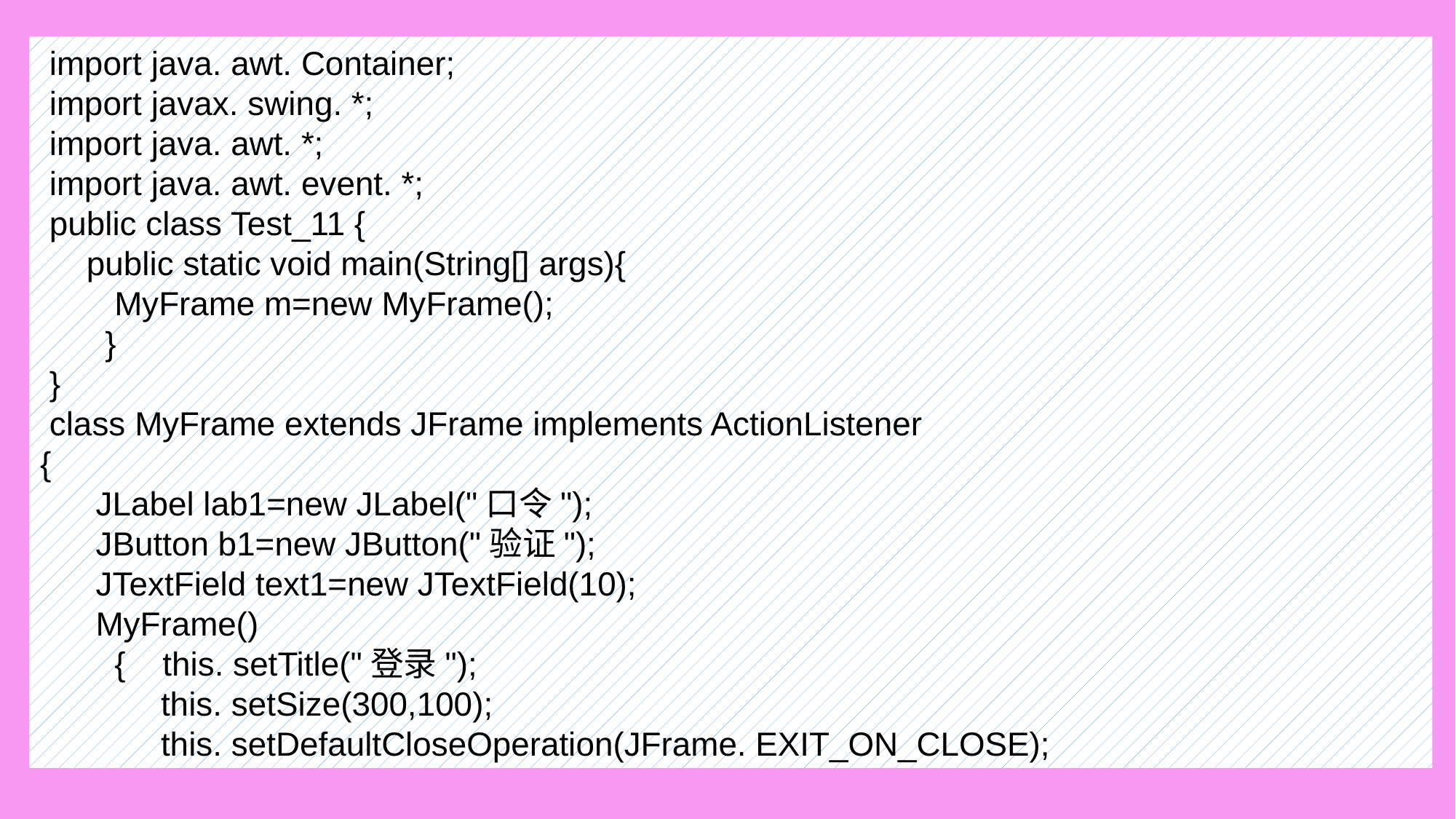

import java. awt. Container;
 import javax. swing. *;
 import java. awt. *;
 import java. awt. event. *;
 public class Test_11 {
     public static void main(String[] args){
        MyFrame m=new MyFrame();
       }
 }
 class MyFrame extends JFrame implements ActionListener
{
      JLabel lab1=new JLabel("口令");
      JButton b1=new JButton("验证");
      JTextField text1=new JTextField(10);
      MyFrame()
        {    this. setTitle("登录");
             this. setSize(300,100);
             this. setDefaultCloseOperation(JFrame. EXIT_ON_CLOSE);